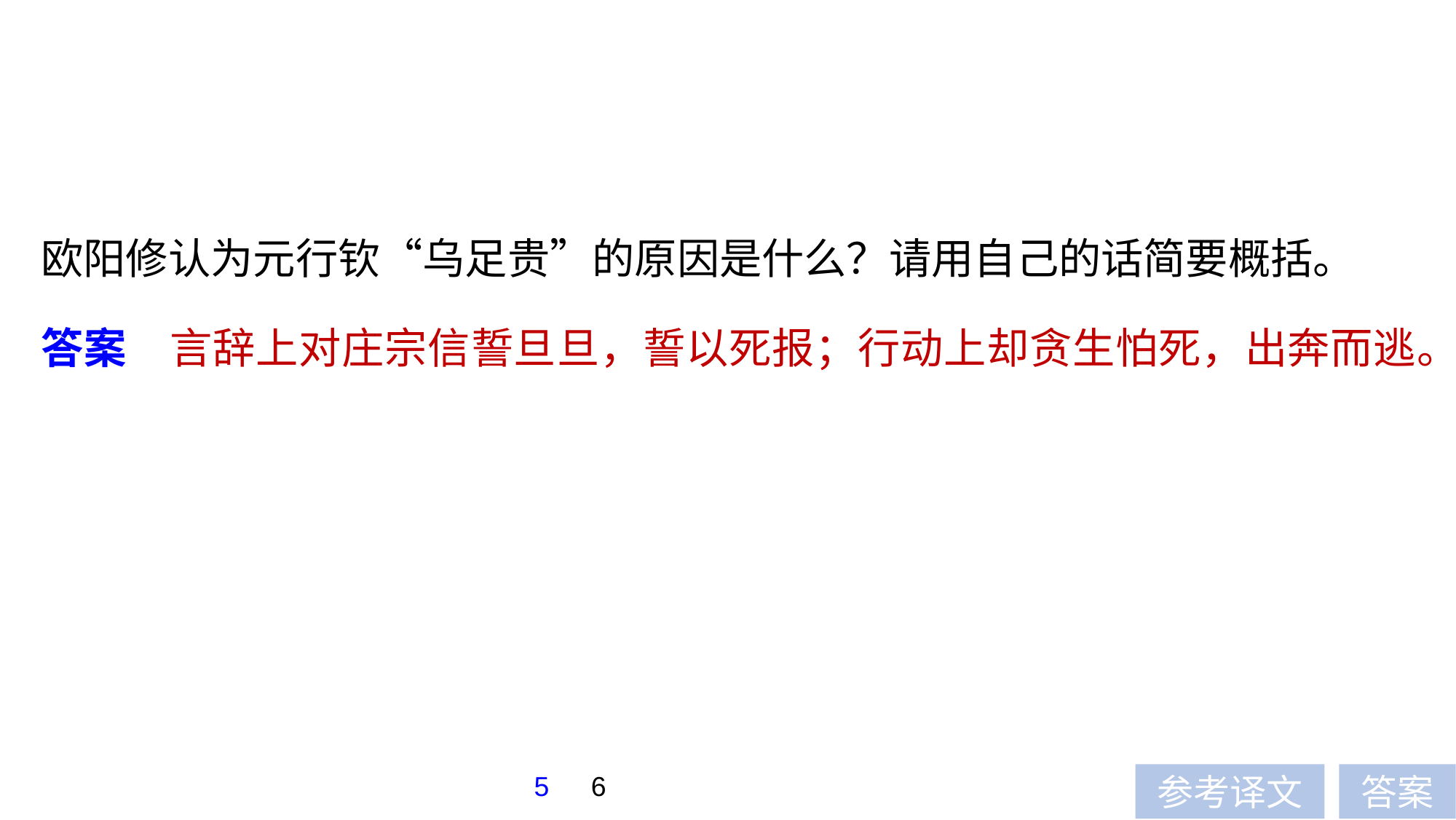

欧阳修认为元行钦“乌足贵”的原因是什么？请用自己的话简要概括。
答案　言辞上对庄宗信誓旦旦，誓以死报；行动上却贪生怕死，出奔而逃。
5
6
参考译文
答案